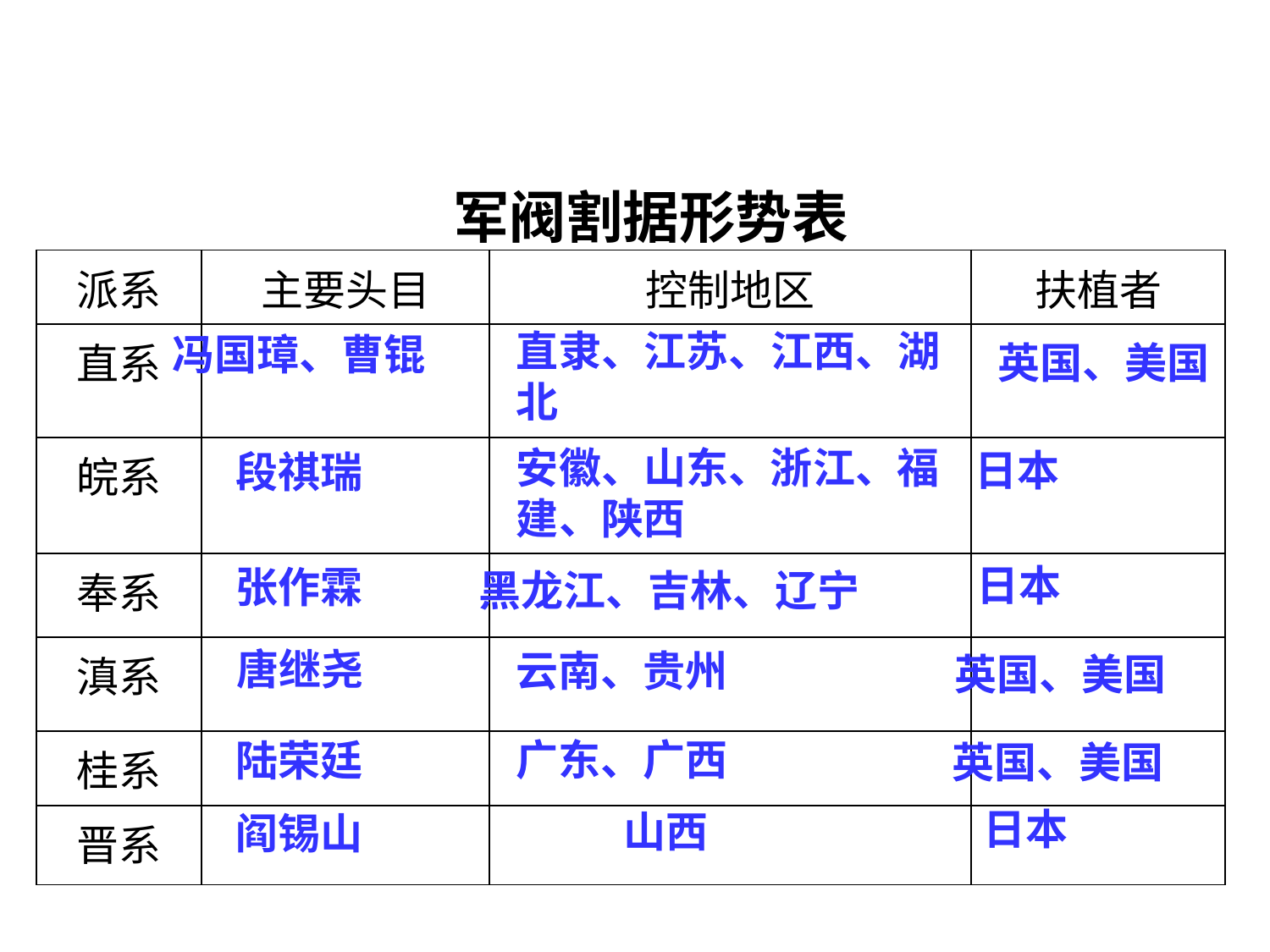

军阀割据形势表
| 派系 | 主要头目 | 控制地区 | 扶植者 |
| --- | --- | --- | --- |
| 直系 |  |  |  |
| 皖系 |  |  |  |
| 奉系 |  |  |  |
| 滇系 |  |  |  |
| 桂系 |  |  |  |
| 晋系 |  |  |  |
直隶、江苏、江西、湖
北
冯国璋、曹锟
英国、美国
安徽、山东、浙江、福
建、陕西
日本
段祺瑞
日本
张作霖
黑龙江、吉林、辽宁
唐继尧
云南、贵州
英国、美国
广东、广西
陆荣廷
英国、美国
日本
山西
阎锡山